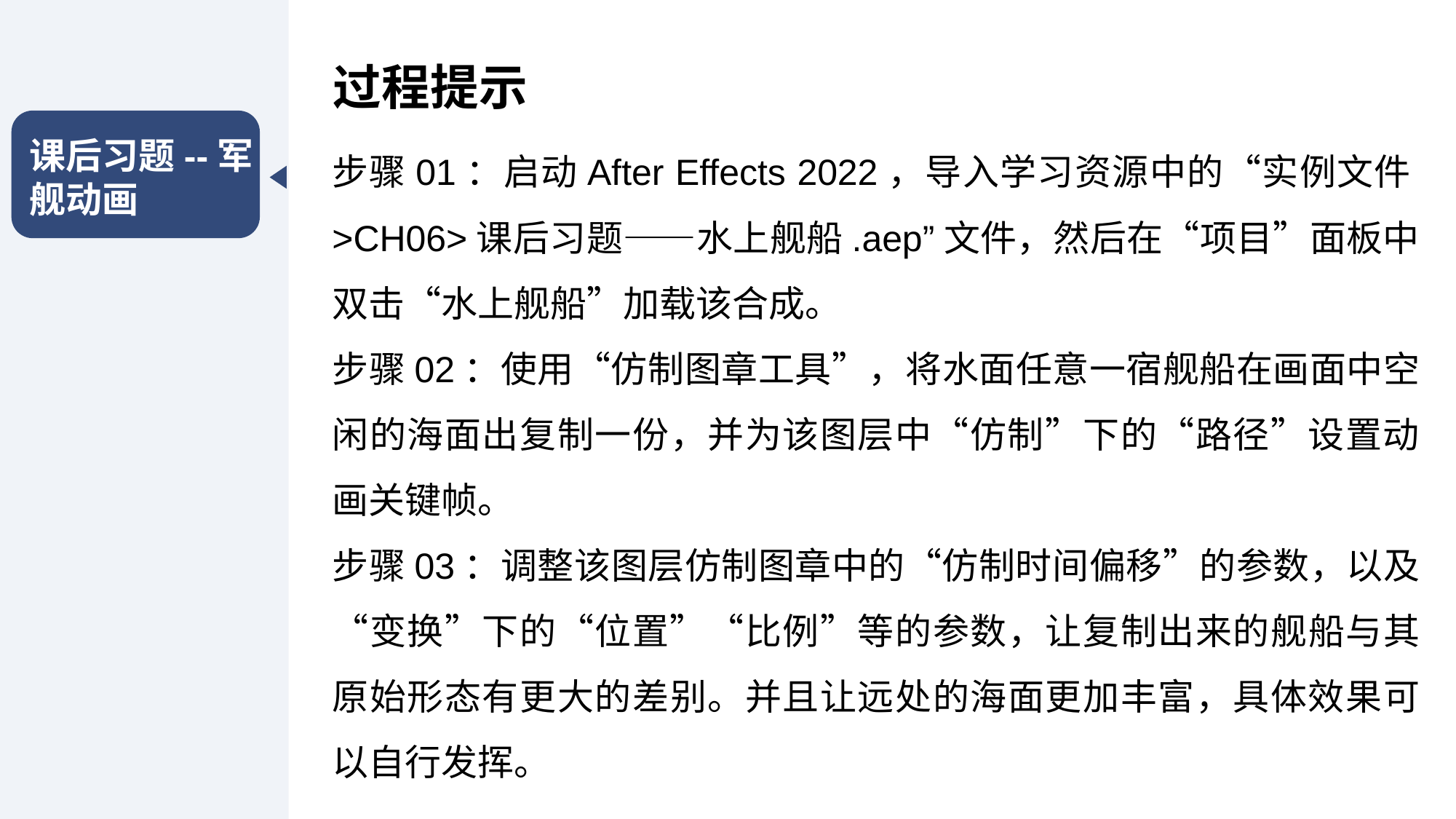

过程提示

课后习题--军舰动画

步骤01：启动After Effects 2022，导入学习资源中的“实例文件>CH06>课后习题——水上舰船.aep”文件，然后在“项目”面板中双击“水上舰船”加载该合成。
步骤02：使用“仿制图章工具”，将水面任意一宿舰船在画面中空闲的海面出复制一份，并为该图层中“仿制”下的“路径”设置动画关键帧。
步骤03：调整该图层仿制图章中的“仿制时间偏移”的参数，以及“变换”下的“位置”“比例”等的参数，让复制出来的舰船与其原始形态有更大的差别。并且让远处的海面更加丰富，具体效果可以自行发挥。